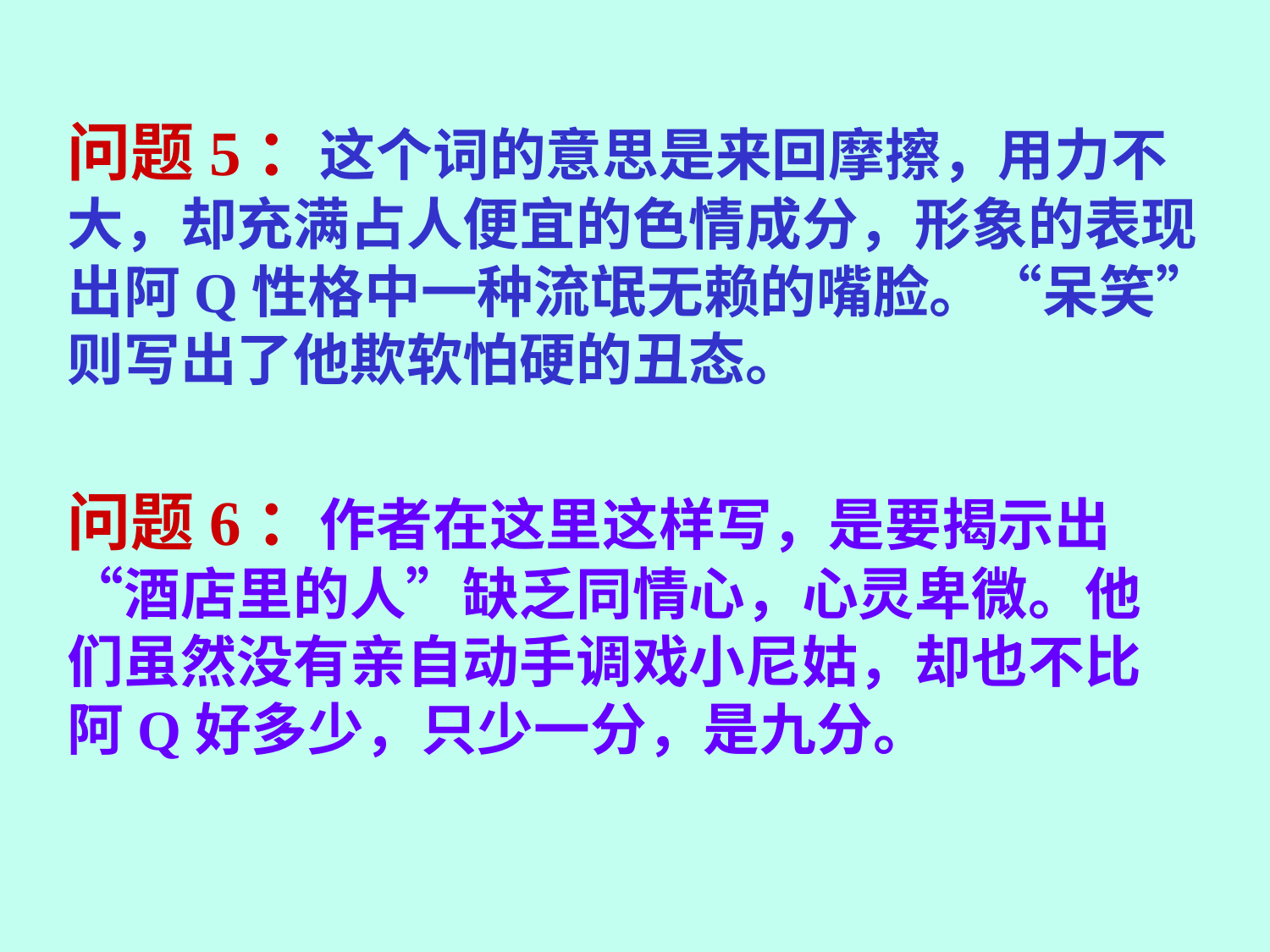

问题5：这个词的意思是来回摩擦，用力不大，却充满占人便宜的色情成分，形象的表现出阿Q性格中一种流氓无赖的嘴脸。“呆笑”则写出了他欺软怕硬的丑态。
问题6：作者在这里这样写，是要揭示出“酒店里的人”缺乏同情心，心灵卑微。他们虽然没有亲自动手调戏小尼姑，却也不比阿Q好多少，只少一分，是九分。